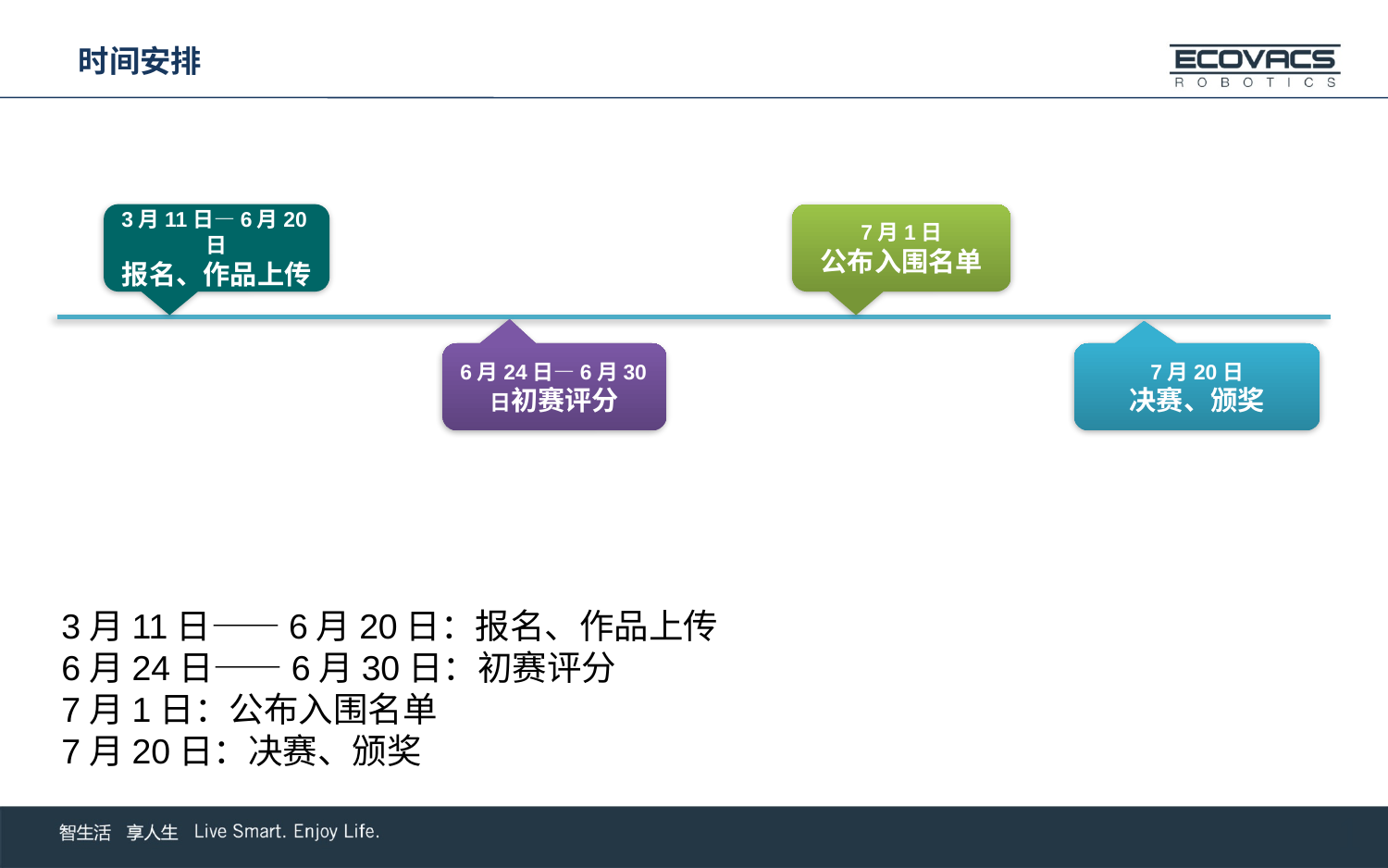

时间安排
3月11日—6月20日
报名、作品上传
7月1日
公布入围名单
6月24日—6月30日初赛评分
7月20日
决赛、颁奖
3月11日——6月20日：报名、作品上传
6月24日——6月30日：初赛评分
7月1日：公布入围名单
7月20日：决赛、颁奖
1